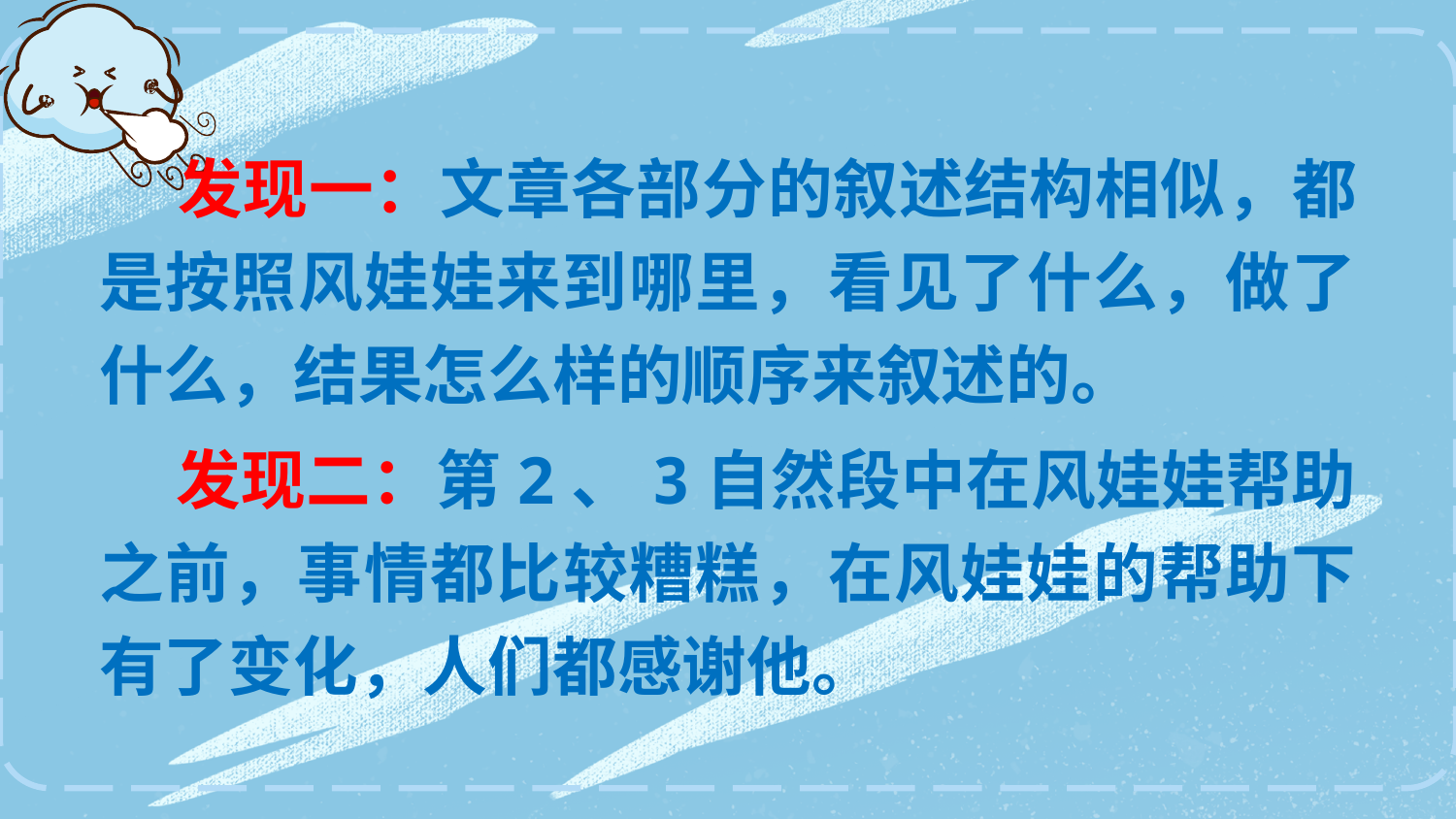

发现一：文章各部分的叙述结构相似，都是按照风娃娃来到哪里，看见了什么，做了什么，结果怎么样的顺序来叙述的。
    发现二：第2、3自然段中在风娃娃帮助之前，事情都比较糟糕，在风娃娃的帮助下有了变化，人们都感谢他。